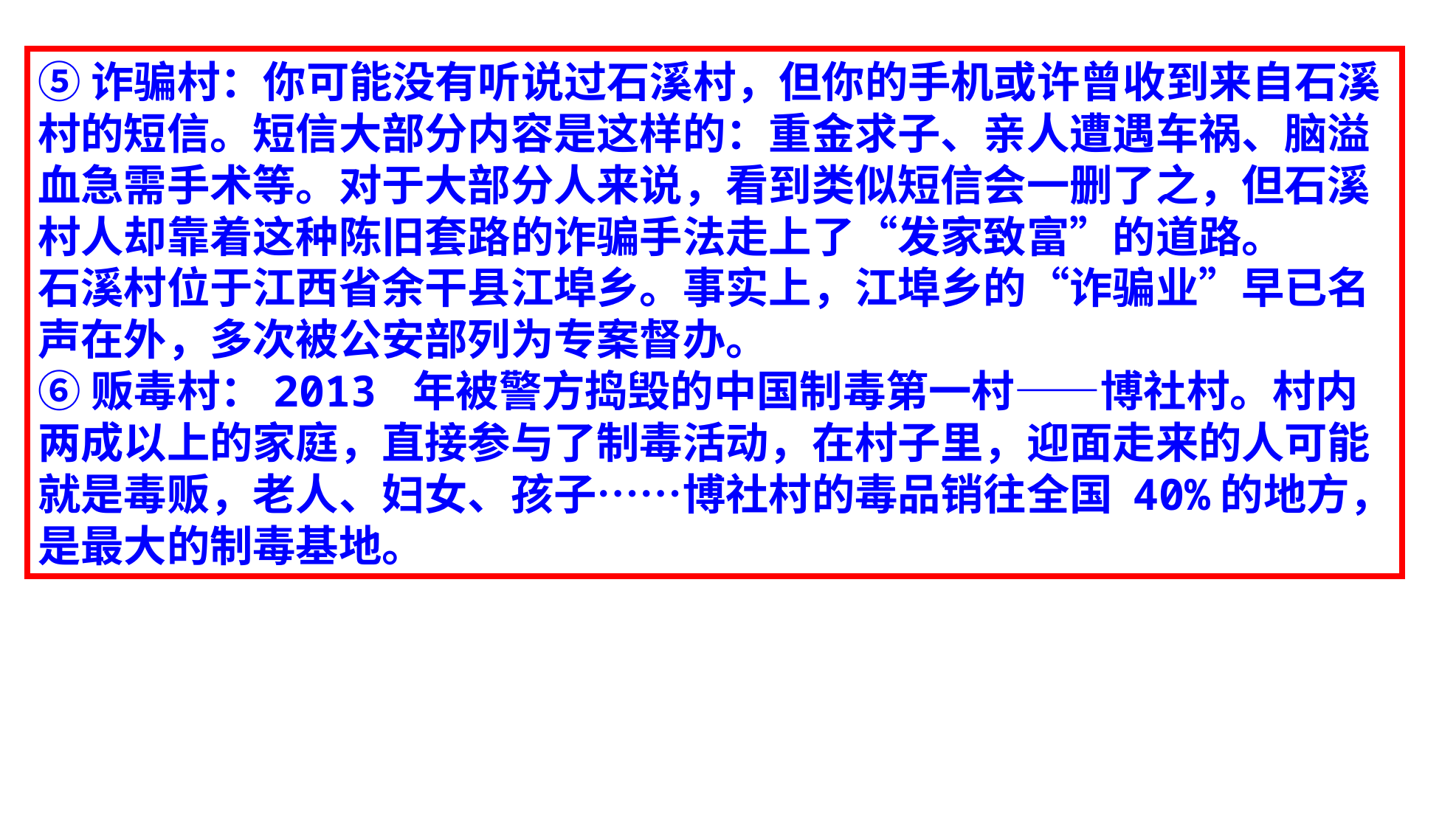

⑤诈骗村：你可能没有听说过石溪村，但你的手机或许曾收到来自石溪村的短信。短信大部分内容是这样的：重金求子、亲人遭遇车祸、脑溢血急需手术等。对于大部分人来说，看到类似短信会一删了之，但石溪村人却靠着这种陈旧套路的诈骗手法走上了“发家致富”的道路。
石溪村位于江西省余干县江埠乡。事实上，江埠乡的“诈骗业”早已名声在外，多次被公安部列为专案督办。
⑥贩毒村：2013 年被警方捣毁的中国制毒第一村——博社村。村内两成以上的家庭，直接参与了制毒活动，在村子里，迎面走来的人可能就是毒贩，老人、妇女、孩子……博社村的毒品销往全国 40%的地方，是最大的制毒基地。